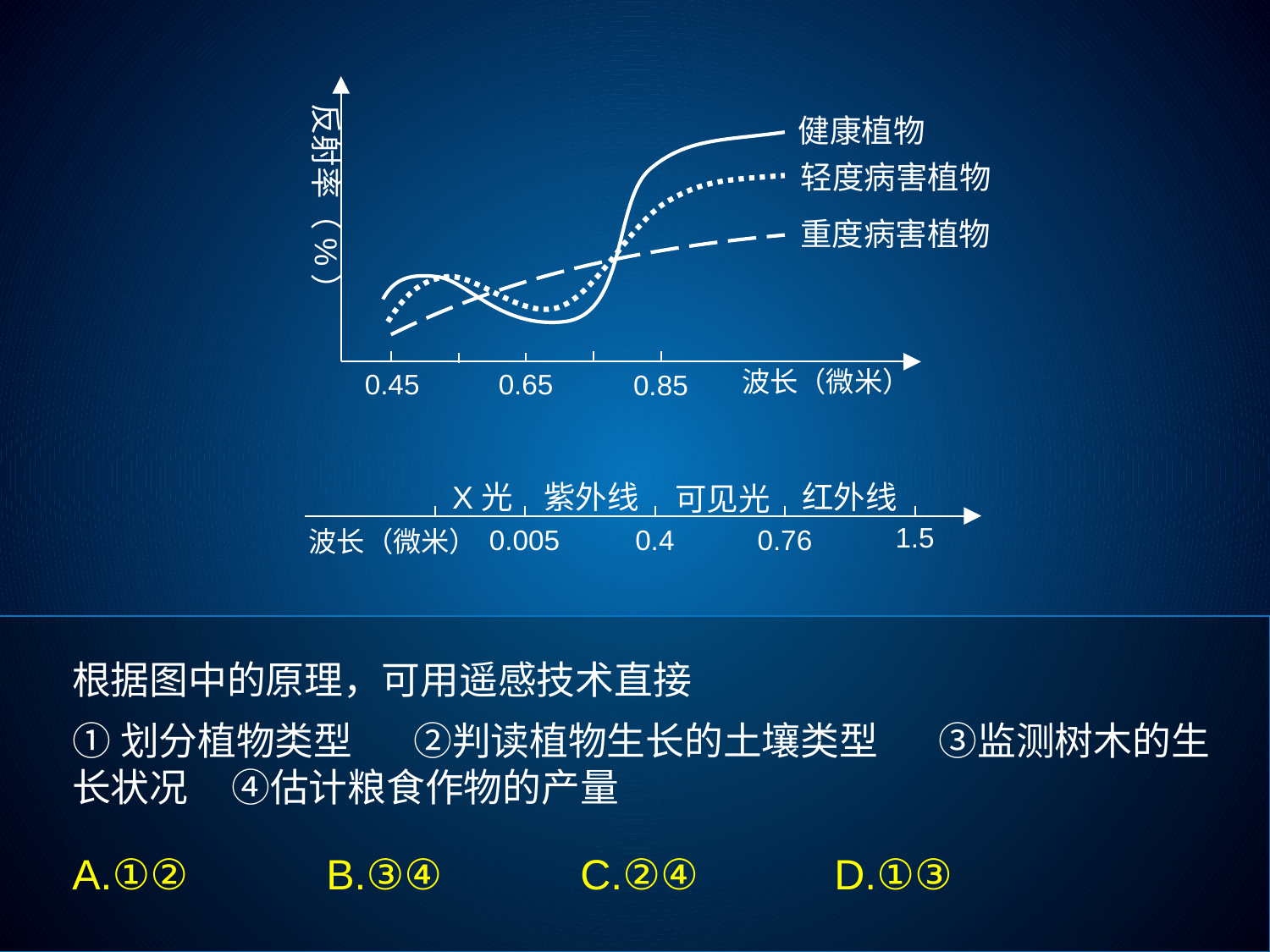

反射率（%）
健康植物

轻度病害植物

重度病害植物

波长（微米）
0.45
0.65
0.85
X光
紫外线
红外线
可见光
1.5
0.005
0.4
0.76
波长（微米）

根据图中的原理，可用遥感技术直接
①划分植物类型       ②判读植物生长的土壤类型       ③监测树木的生长状况     ④估计粮食作物的产量
A.①②		B.③④		C.②④		D.①③